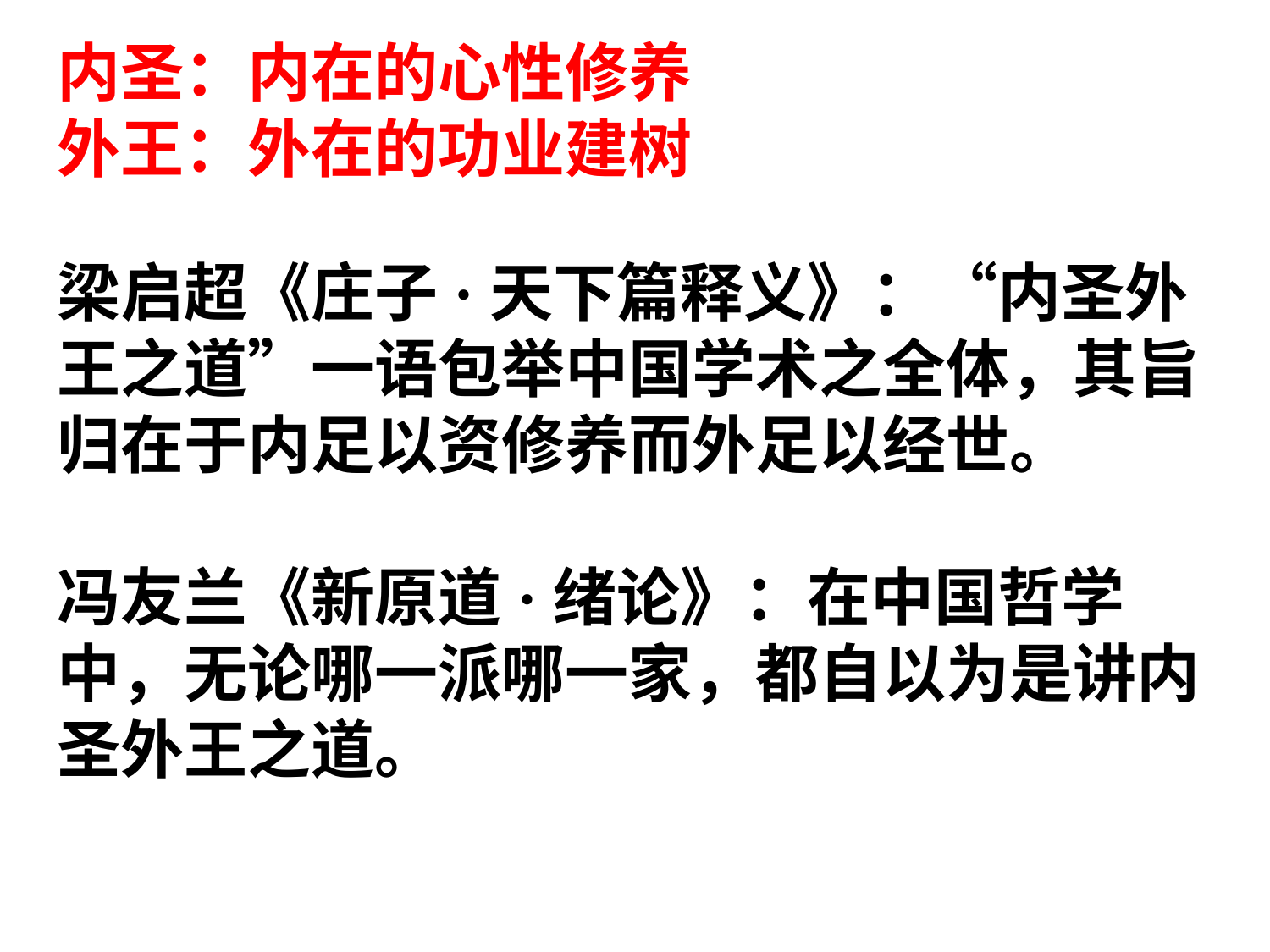

内圣：内在的心性修养
外王：外在的功业建树

梁启超《庄子·天下篇释义》：“内圣外王之道”一语包举中国学术之全体，其旨归在于内足以资修养而外足以经世。

冯友兰《新原道·绪论》：在中国哲学中，无论哪一派哪一家，都自以为是讲内圣外王之道。